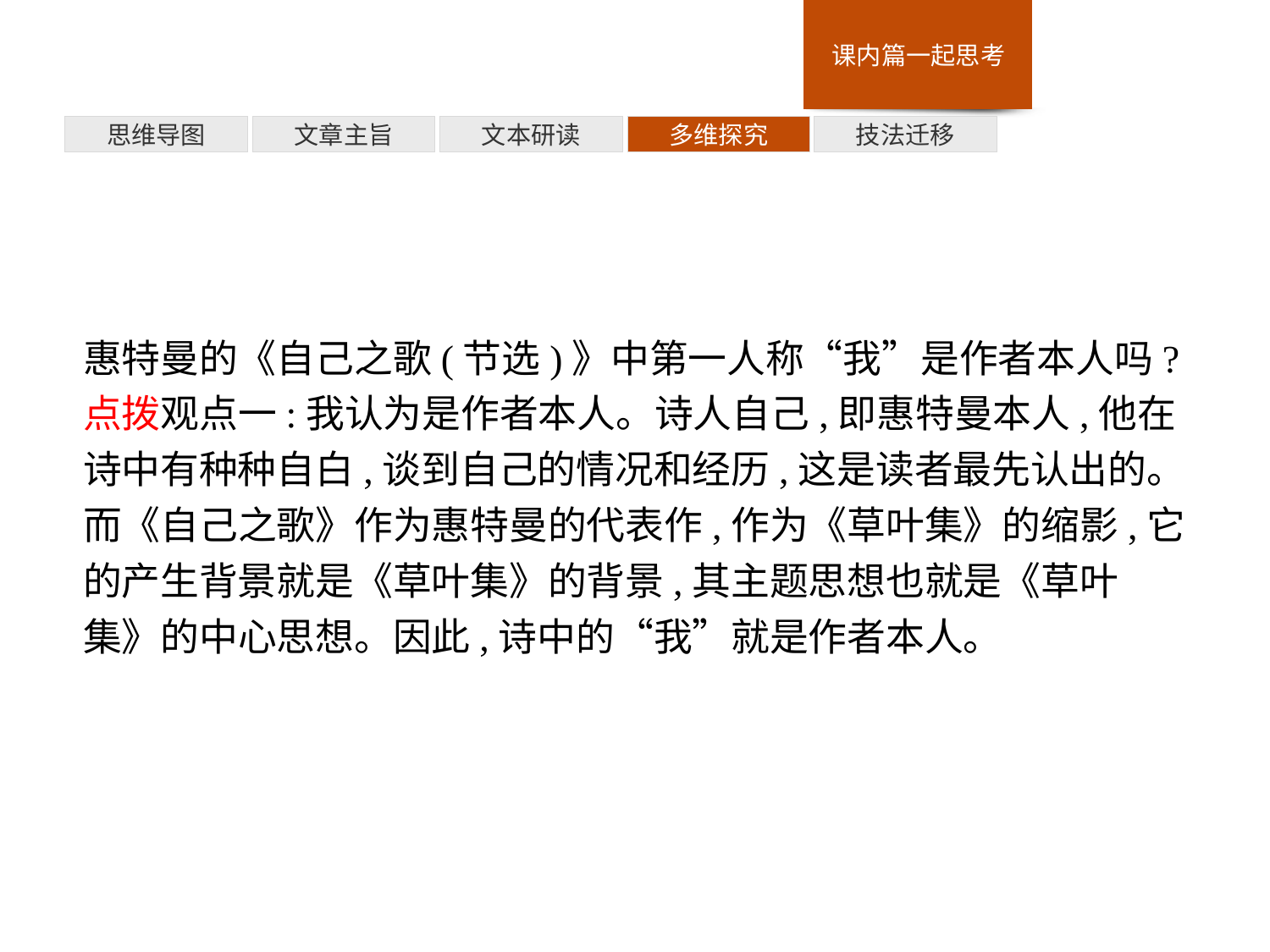

多维探究
思维导图
文章主旨
文本研读
技法迁移
惠特曼的《自己之歌(节选)》中第一人称“我”是作者本人吗?
点拨观点一:我认为是作者本人。诗人自己,即惠特曼本人,他在诗中有种种自白,谈到自己的情况和经历,这是读者最先认出的。而《自己之歌》作为惠特曼的代表作,作为《草叶集》的缩影,它的产生背景就是《草叶集》的背景,其主题思想也就是《草叶集》的中心思想。因此,诗中的“我”就是作者本人。